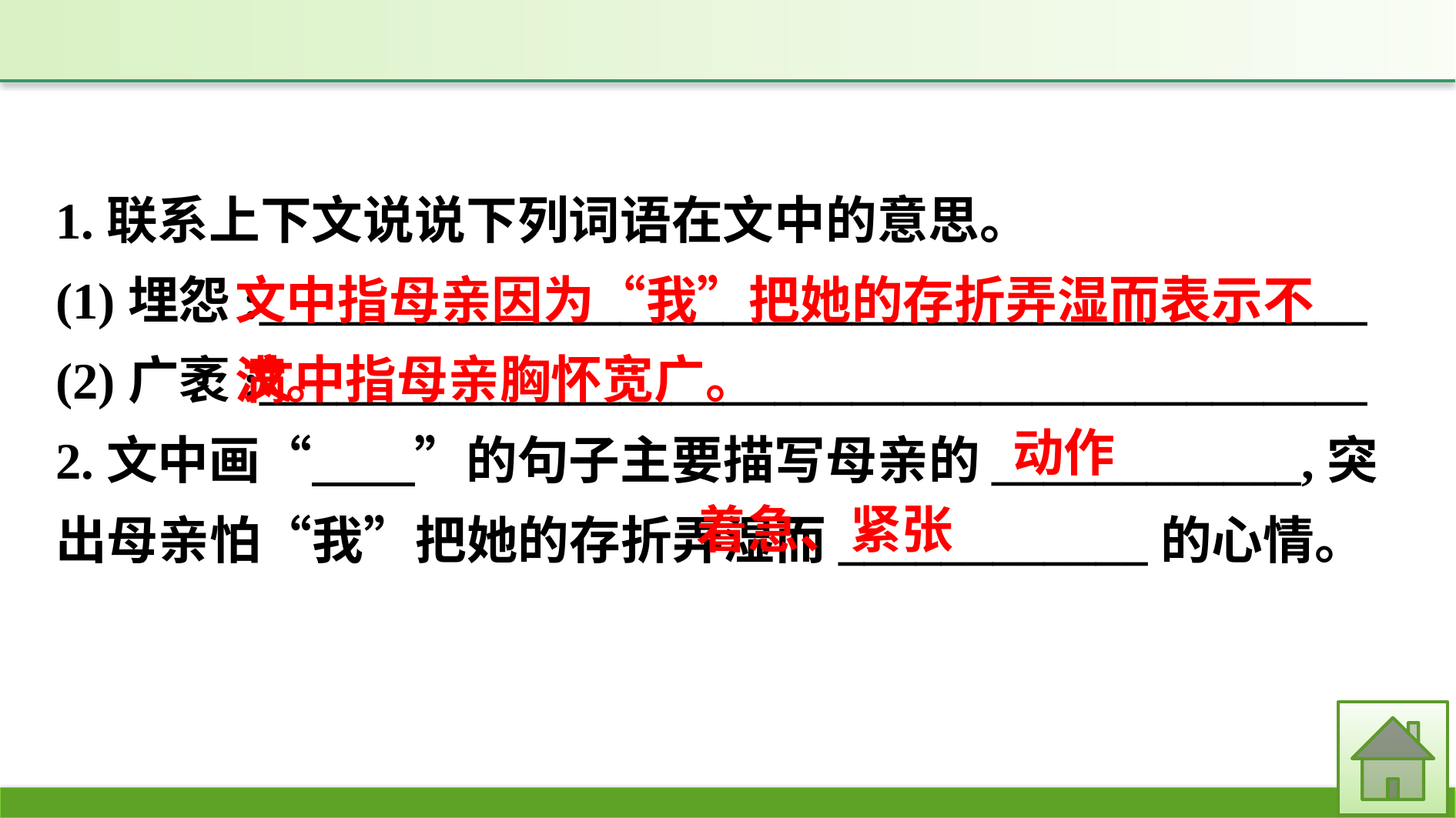

1.联系上下文说说下列词语在文中的意思。
(1)埋怨:___________________________________________
(2)广袤:___________________________________________
2.文中画“　　”的句子主要描写母亲的____________,突出母亲怕“我”把她的存折弄湿而____________的心情。
文中指母亲因为“我”把她的存折弄湿而表示不满。
文中指母亲胸怀宽广。
动作
着急、紧张